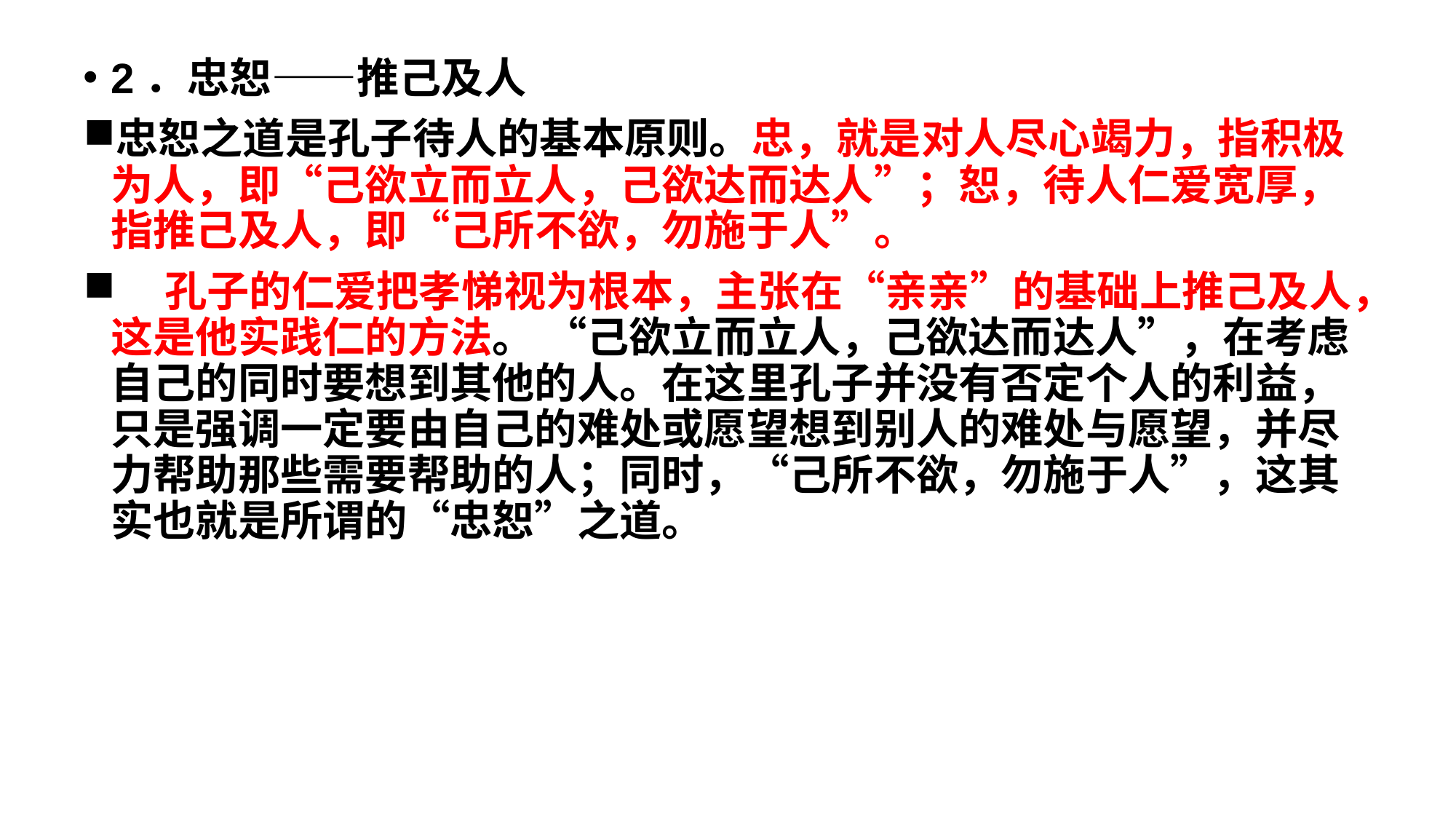

#
2．忠恕——推己及人
忠恕之道是孔子待人的基本原则。忠，就是对人尽心竭力，指积极为人，即“己欲立而立人，己欲达而达人”；恕，待人仁爱宽厚，指推己及人，即“己所不欲，勿施于人”。
    孔子的仁爱把孝悌视为根本，主张在“亲亲”的基础上推己及人，这是他实践仁的方法。 “己欲立而立人，己欲达而达人”，在考虑自己的同时要想到其他的人。在这里孔子并没有否定个人的利益，只是强调一定要由自己的难处或愿望想到别人的难处与愿望，并尽力帮助那些需要帮助的人；同时，“己所不欲，勿施于人”，这其实也就是所谓的“忠恕”之道。